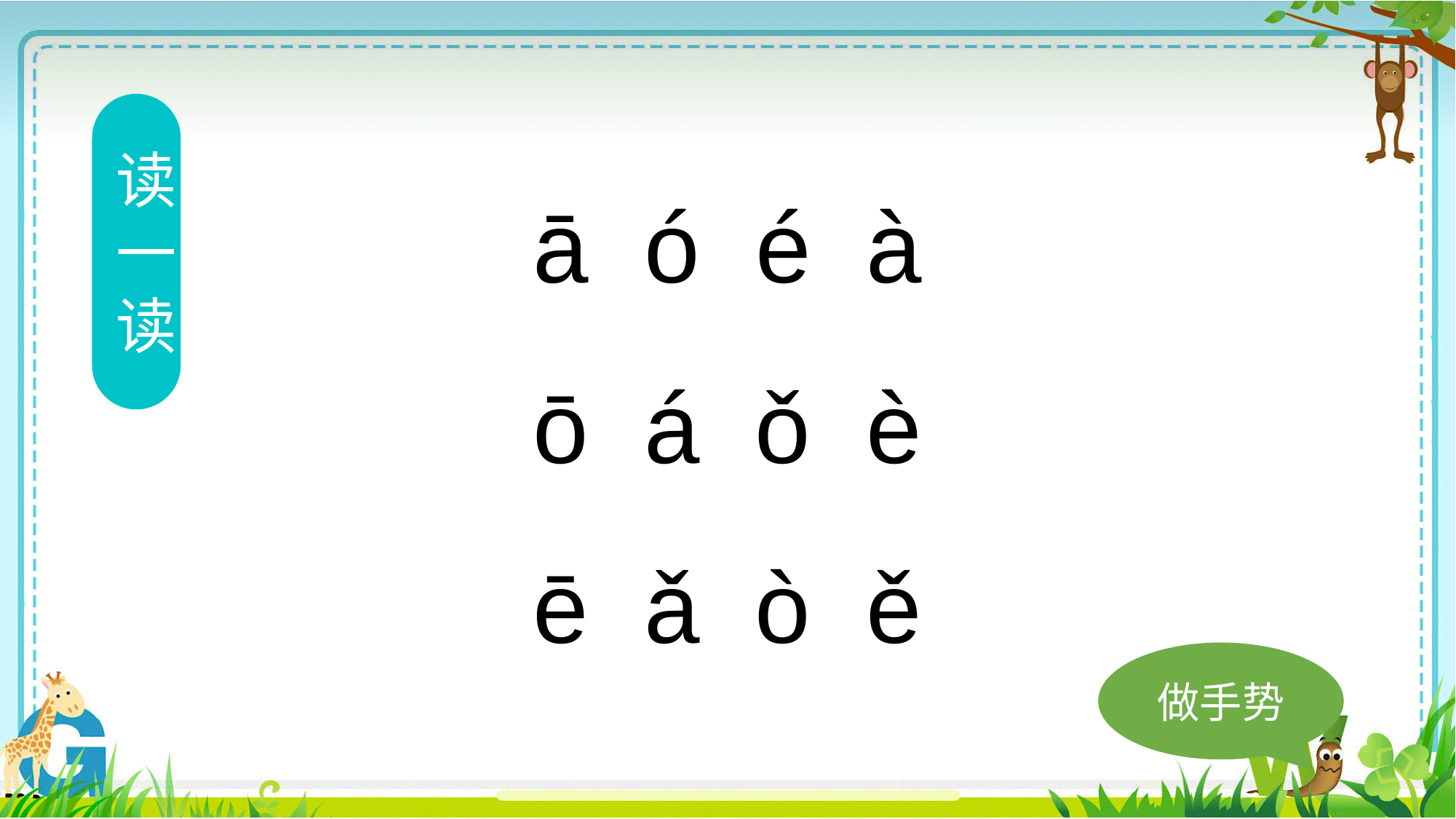

读一
读
ā  ó  é  à
ō  á  ǒ  è
ē  ǎ  ò  ě
做手势